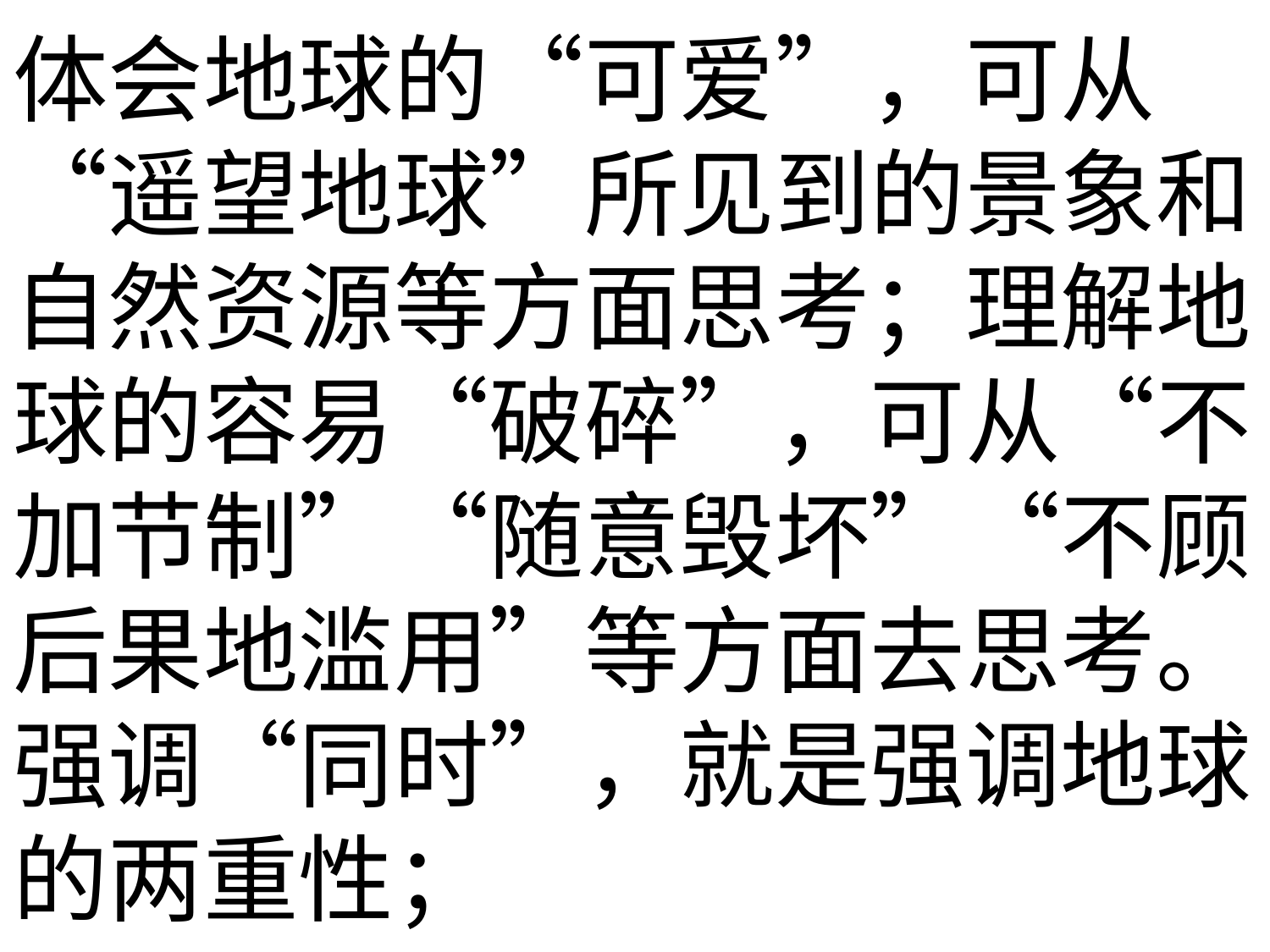

# 体会地球的“可爱”，可从“遥望地球”所见到的景象和自然资源等方面思考；理解地球的容易“破碎”，可从“不加节制”“随意毁坏”“不顾后果地滥用”等方面去思考。强调“同时”，就是强调地球的两重性；